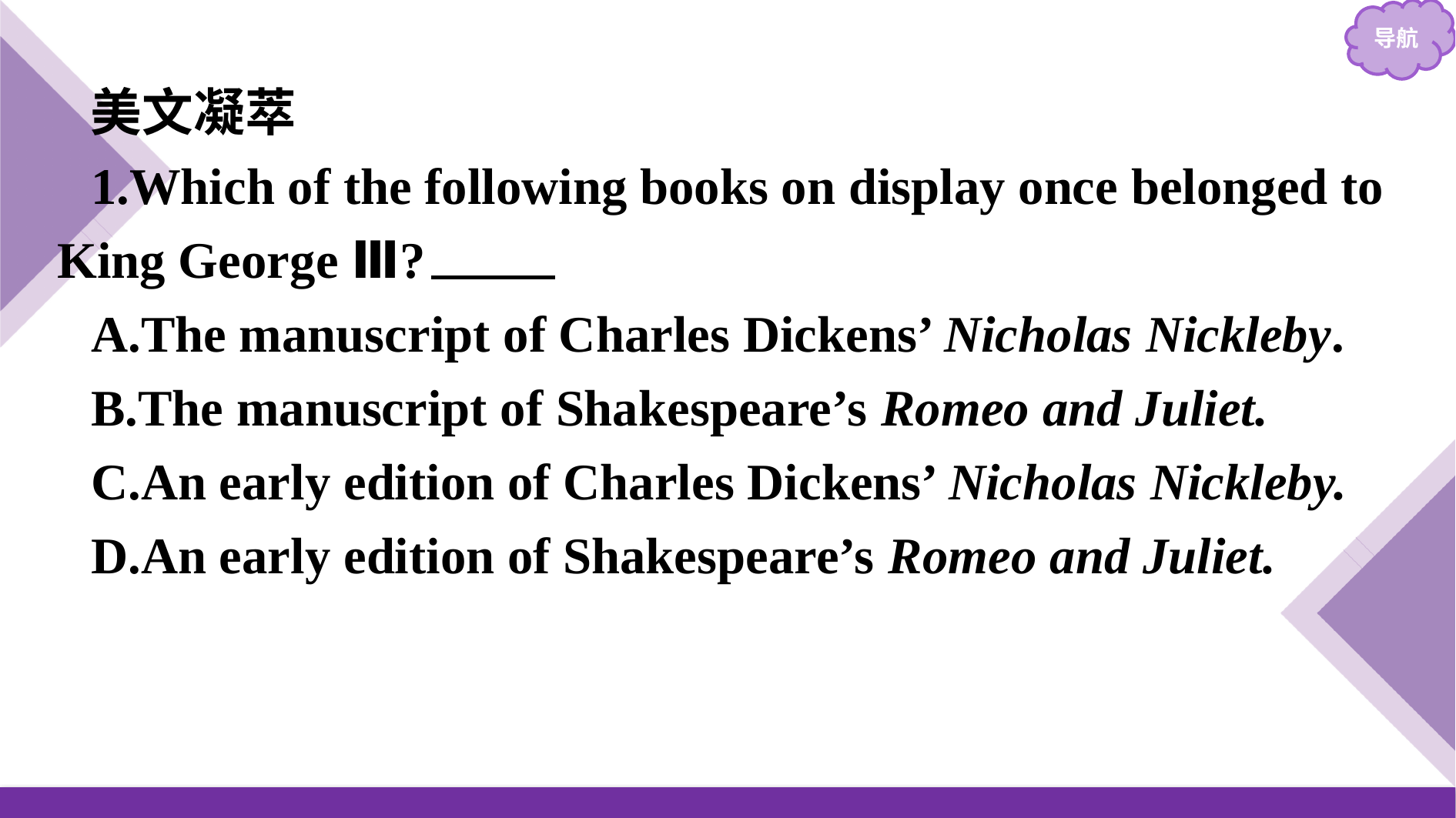

美文凝萃
1.Which of the following books on display once belonged to King George Ⅲ?　D
A.The manuscript of Charles Dickens’ Nicholas Nickleby.
B.The manuscript of Shakespeare’s Romeo and Juliet.
C.An early edition of Charles Dickens’ Nicholas Nickleby.
D.An early edition of Shakespeare’s Romeo and Juliet.